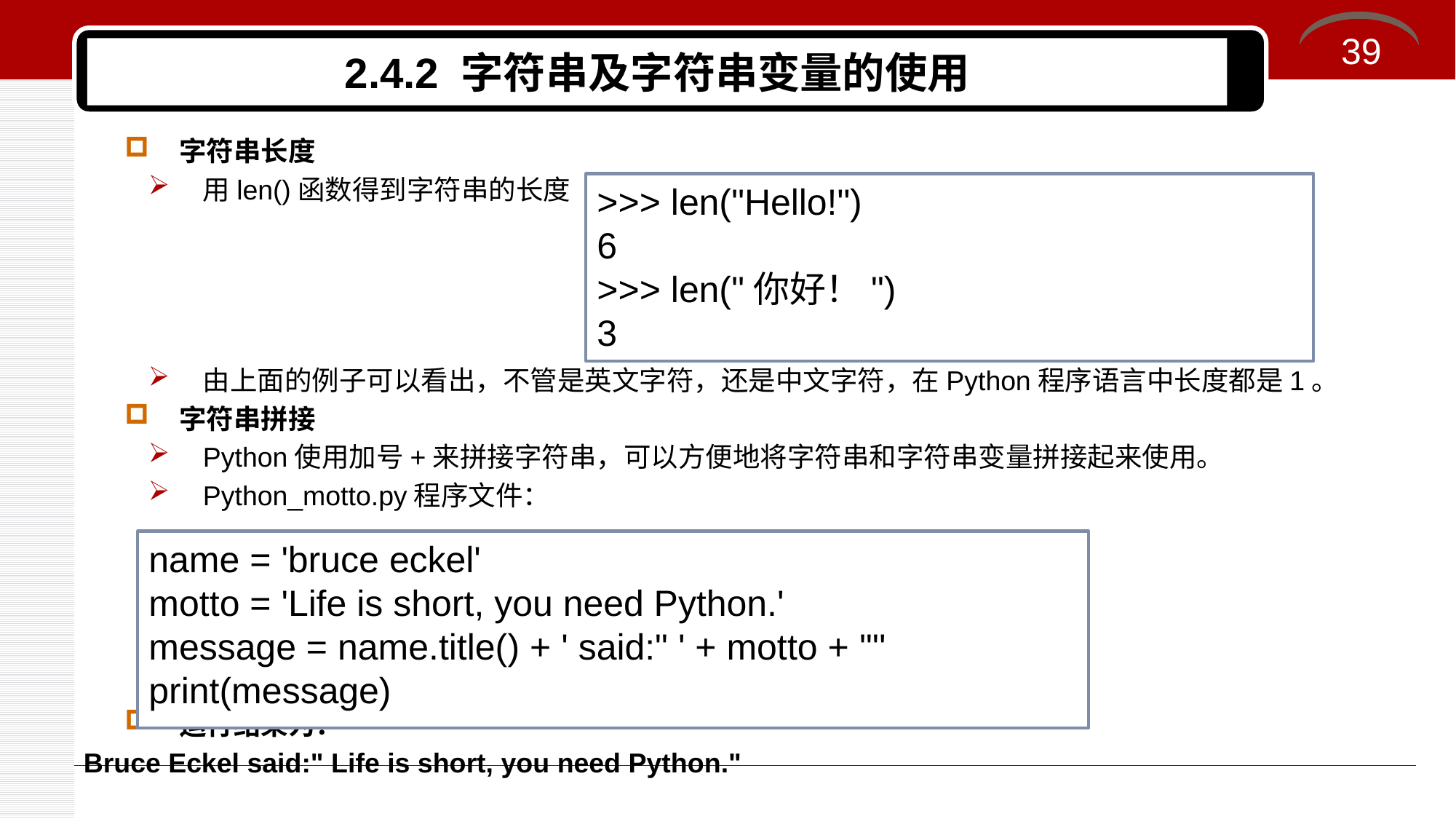

39
# 2.4.2 字符串及字符串变量的使用
字符串长度
用len()函数得到字符串的长度

由上面的例子可以看出，不管是英文字符，还是中文字符，在Python程序语言中长度都是1。
字符串拼接
Python使用加号+来拼接字符串，可以方便地将字符串和字符串变量拼接起来使用。
Python_motto.py程序文件：

运行结果为：
Bruce Eckel said:" Life is short, you need Python."

>>> len("Hello!")
6
>>> len("你好！")
3
name = 'bruce eckel'
motto = 'Life is short, you need Python.'
message = name.title() + ' said:" ' + motto + '"'
print(message)